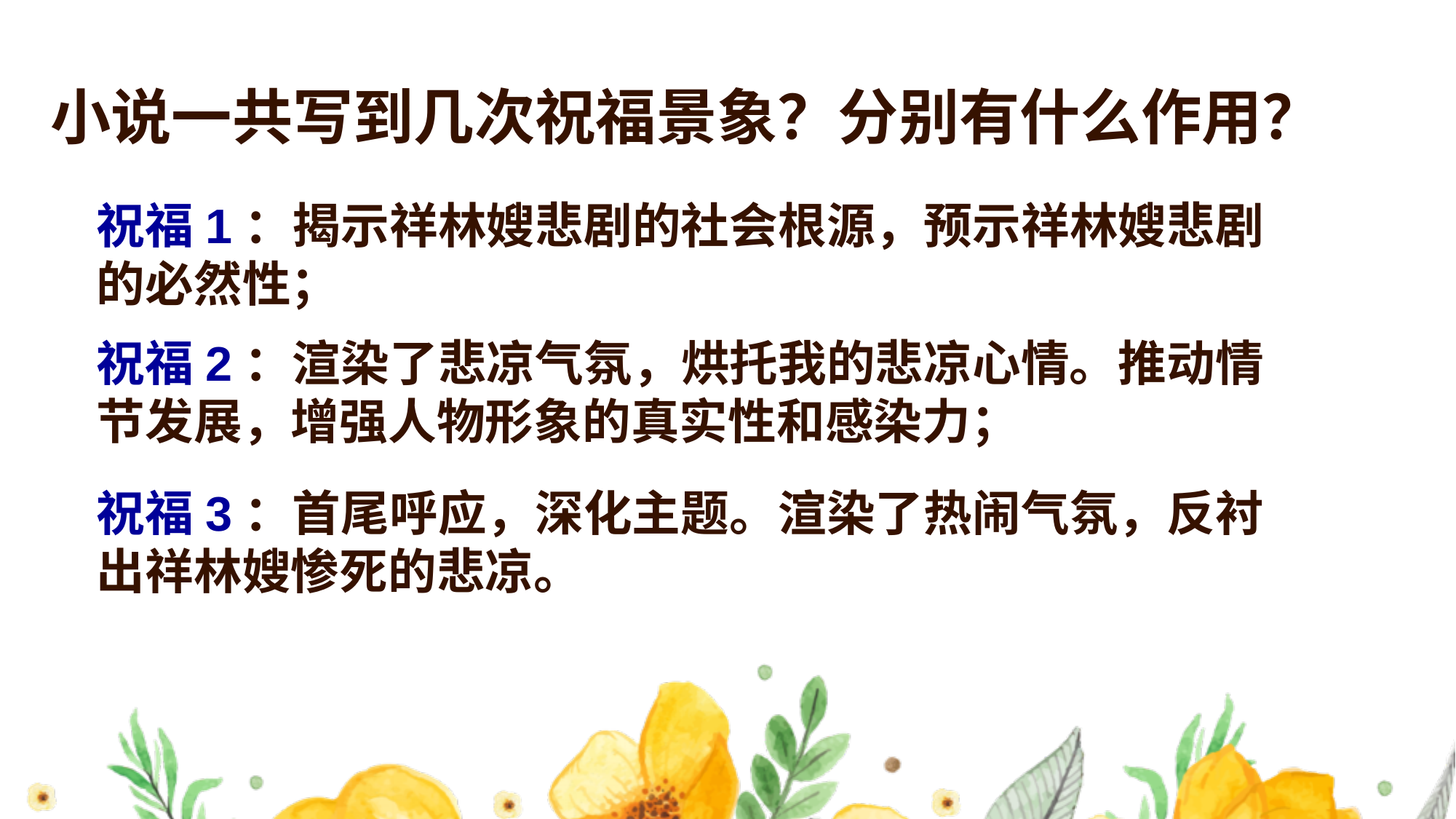

#
小说一共写到几次祝福景象？分别有什么作用？

祝福1：揭示祥林嫂悲剧的社会根源，预示祥林嫂悲剧的必然性；
祝福2：渲染了悲凉气氛，烘托我的悲凉心情。推动情节发展，增强人物形象的真实性和感染力；
祝福3：首尾呼应，深化主题。渲染了热闹气氛，反衬出祥林嫂惨死的悲凉。